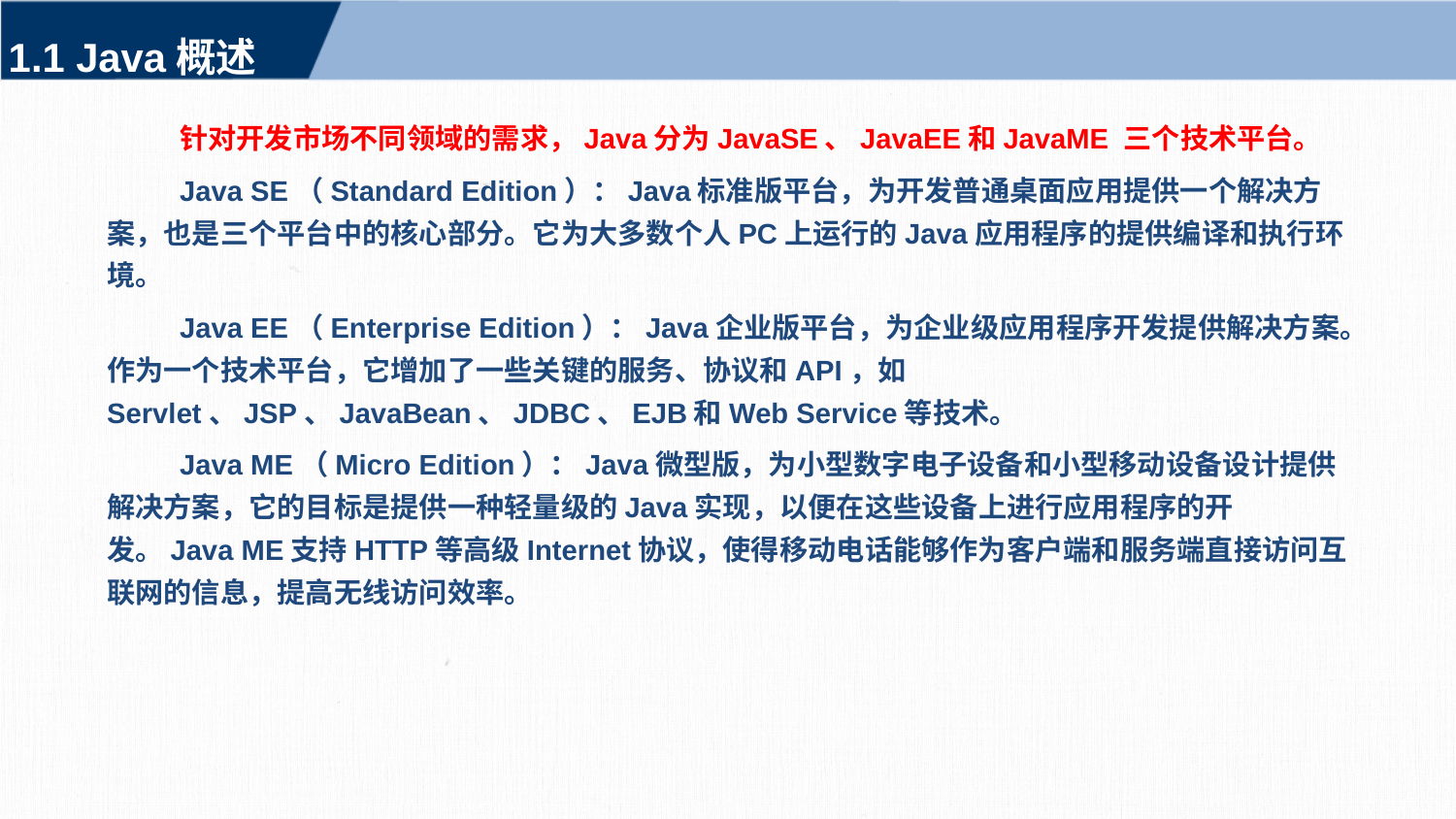

1.1 Java概述

针对开发市场不同领域的需求，Java分为JavaSE、JavaEE和JavaME 三个技术平台。
Java SE（Standard Edition）：Java标准版平台，为开发普通桌面应用提供一个解决方案，也是三个平台中的核心部分。它为大多数个人PC上运行的Java应用程序的提供编译和执行环境。
Java EE（Enterprise Edition）：Java企业版平台，为企业级应用程序开发提供解决方案。作为一个技术平台，它增加了一些关键的服务、协议和API，如Servlet、JSP、JavaBean、JDBC、EJB和Web Service等技术。
Java ME（Micro Edition）：Java微型版，为小型数字电子设备和小型移动设备设计提供解决方案，它的目标是提供一种轻量级的Java实现，以便在这些设备上进行应用程序的开发。Java ME支持HTTP等高级Internet协议，使得移动电话能够作为客户端和服务端直接访问互联网的信息，提高无线访问效率。